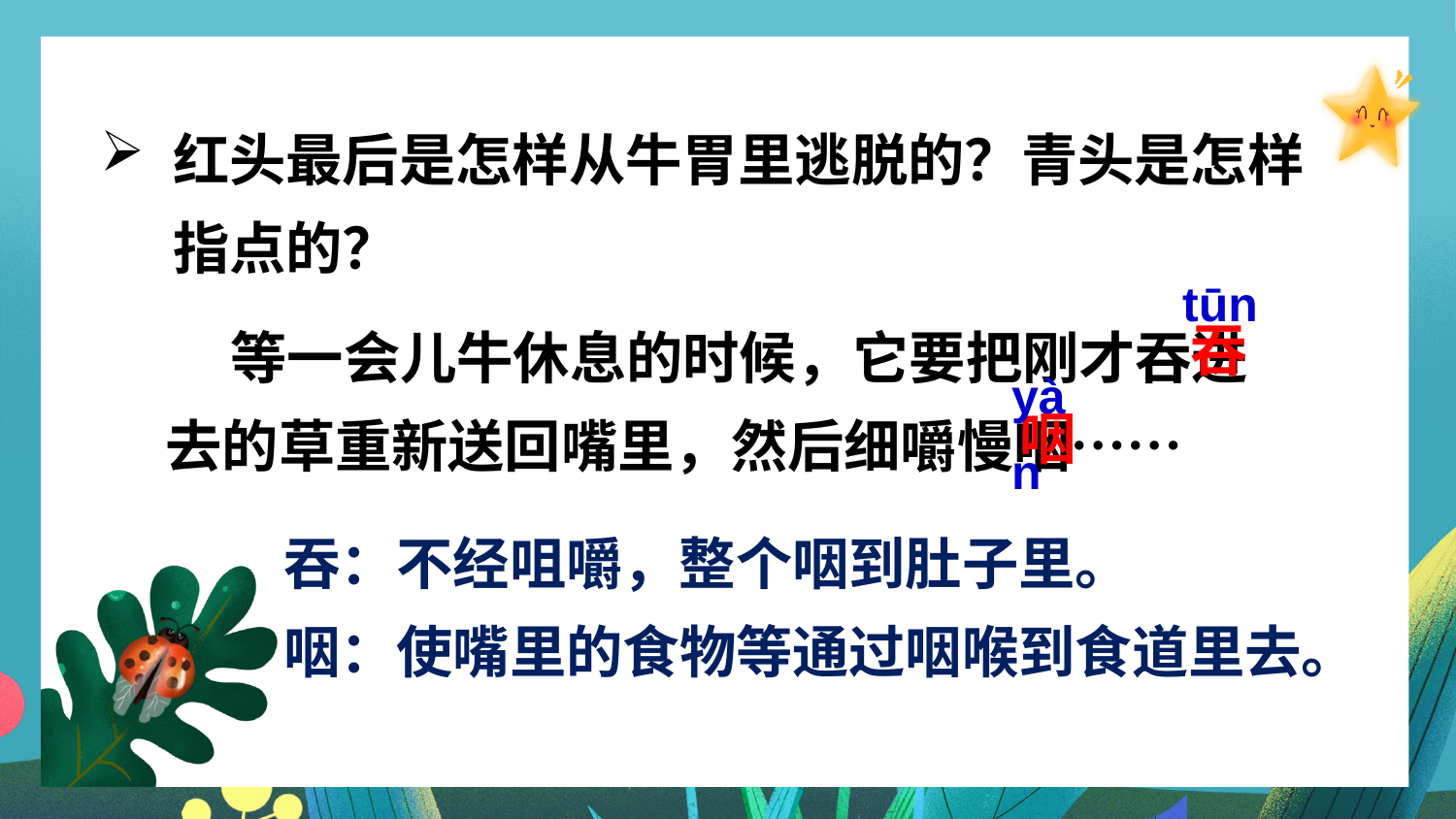

红头最后是怎样从牛胃里逃脱的？青头是怎样指点的？
tūn
    等一会儿牛休息的时候，它要把刚才吞进去的草重新送回嘴里，然后细嚼慢咽……
吞
yàn
咽
吞：不经咀嚼，整个咽到肚子里。
咽：使嘴里的食物等通过咽喉到食道里去。